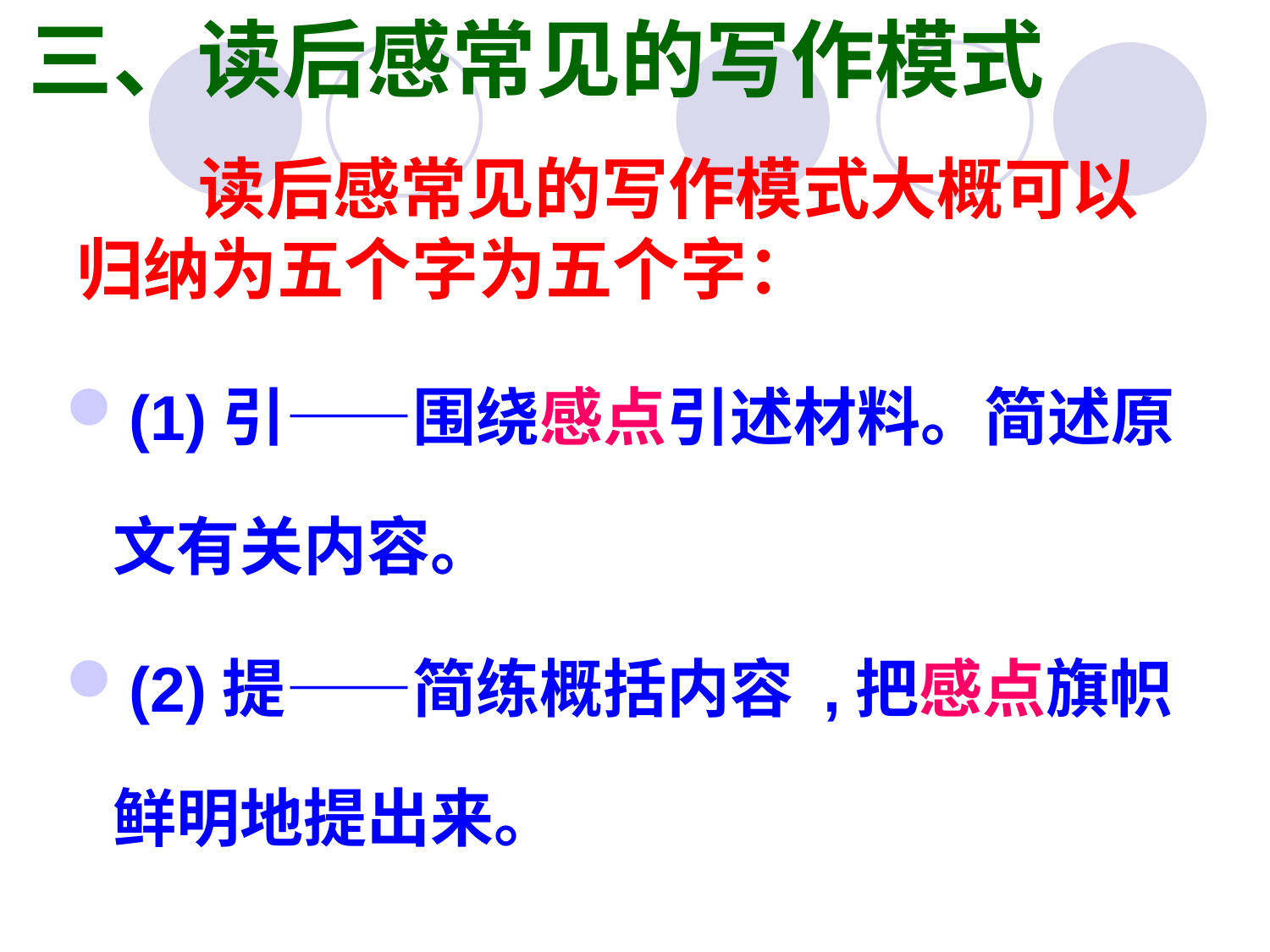

三、读后感常见的写作模式
# 读后感常见的写作模式大概可以归纳为五个字为五个字：
(1)引——围绕感点引述材料。简述原文有关内容。
(2)提——简练概括内容 ,把感点旗帜鲜明地提出来。